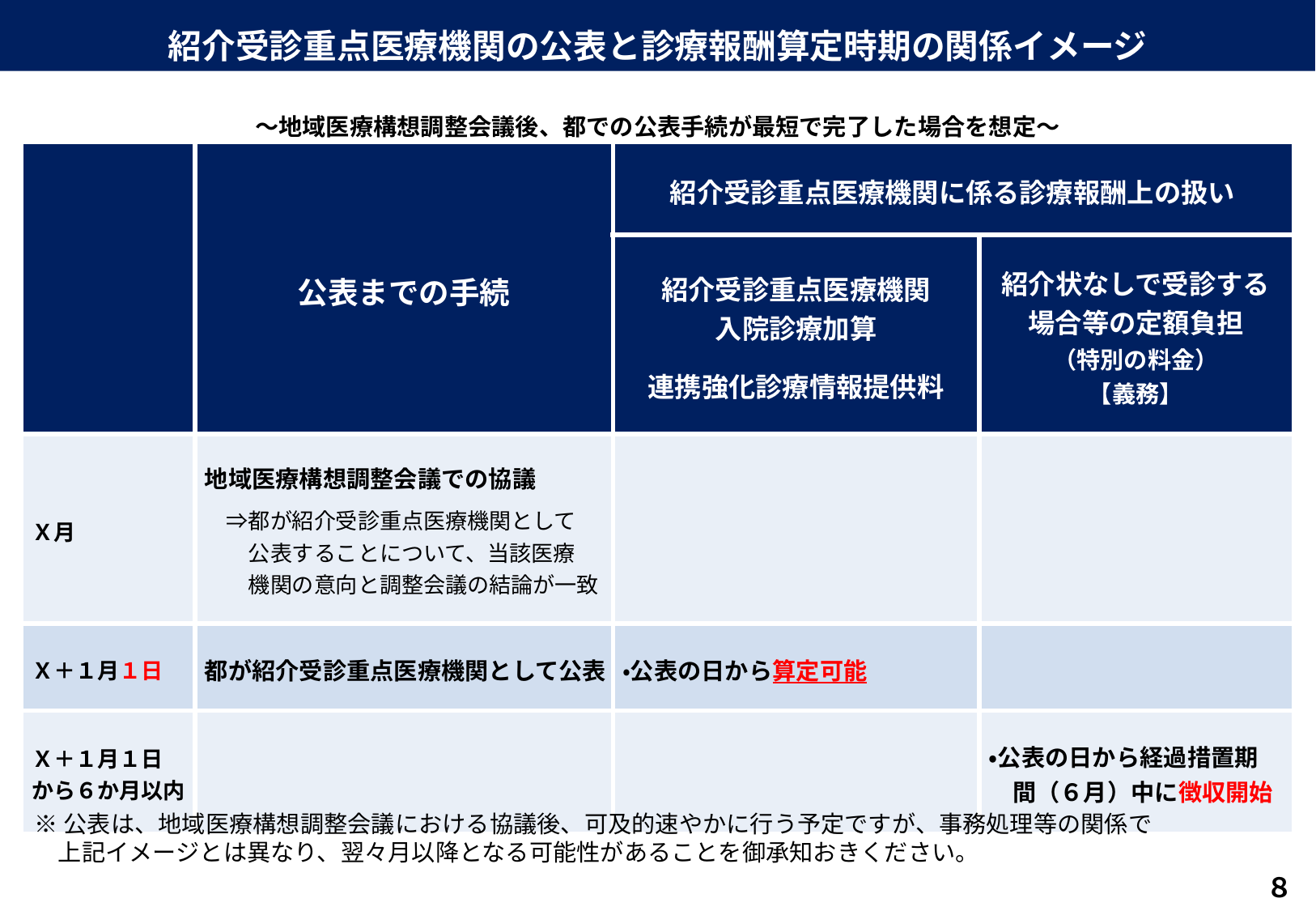

紹介受診重点医療機関の公表と診療報酬算定時期の関係イメージ
～地域医療構想調整会議後、都での公表手続が最短で完了した場合を想定～
|  | 公表までの手続 | 紹介受診重点医療機関に係る診療報酬上の扱い |  |
| --- | --- | --- | --- |
|  |  | 紹介受診重点医療機関 入院診療加算 連携強化診療情報提供料 | 紹介状なしで受診する 場合等の定額負担 （特別の料金） 【義務】 |
| Ｘ月 | 地域医療構想調整会議での協議 　⇒都が紹介受診重点医療機関として 　　公表することについて、当該医療 　　機関の意向と調整会議の結論が一致 |  |  |
| Ｘ＋１月１日 | 都が紹介受診重点医療機関として公表 | ・公表の日から算定可能 |  |
| Ｘ＋１月１日 から６か月以内 |  |  | ・公表の日から経過措置期 　間（６月）中に徴収開始 |
※公表は、地域医療構想調整会議における協議後、可及的速やかに行う予定ですが、事務処理等の関係で
　上記イメージとは異なり、翌々月以降となる可能性があることを御承知おきください。
８